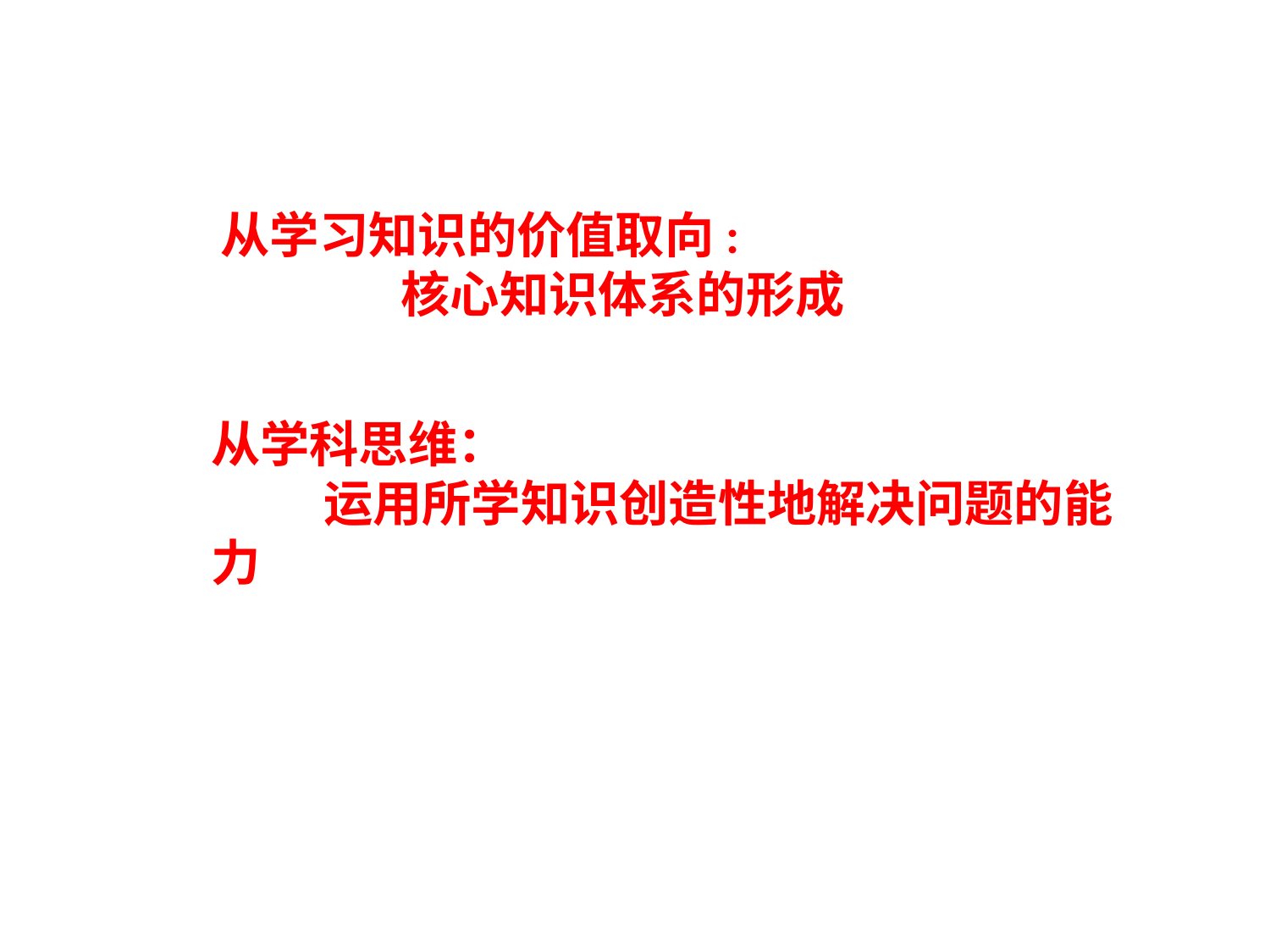

从学习知识的价值取向:
               核心知识体系的形成
从学科思维：
         运用所学知识创造性地解决问题的能力